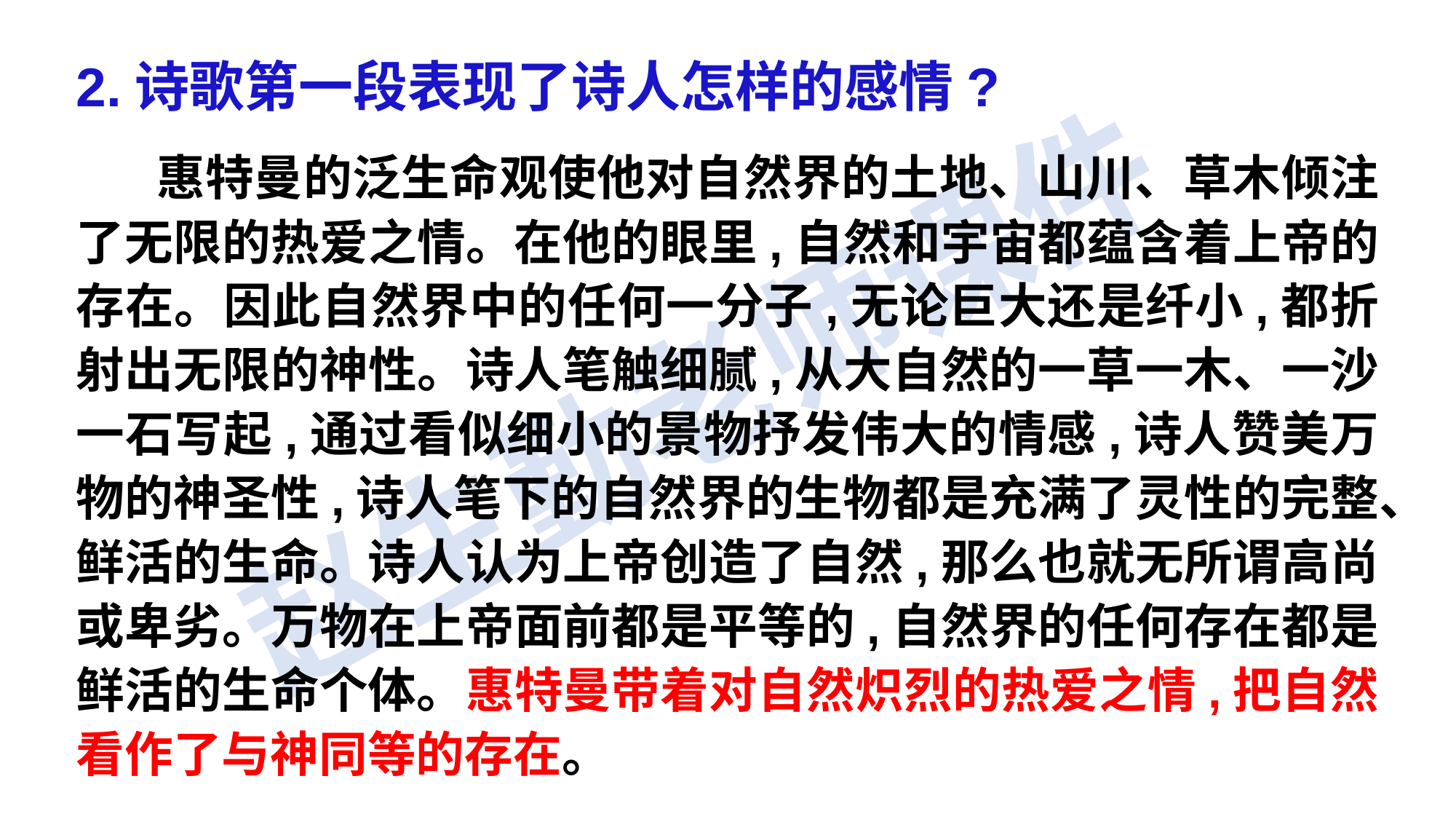

2.诗歌第一段表现了诗人怎样的感情?
      惠特曼的泛生命观使他对自然界的土地、山川、草木倾注了无限的热爱之情。在他的眼里,自然和宇宙都蕴含着上帝的存在。因此自然界中的任何一分子,无论巨大还是纤小,都折射出无限的神性。诗人笔触细腻,从大自然的一草一木、一沙一石写起,通过看似细小的景物抒发伟大的情感,诗人赞美万物的神圣性,诗人笔下的自然界的生物都是充满了灵性的完整、鲜活的生命。诗人认为上帝创造了自然,那么也就无所谓高尚或卑劣。万物在上帝面前都是平等的,自然界的任何存在都是鲜活的生命个体。惠特曼带着对自然炽烈的热爱之情,把自然看作了与神同等的存在。